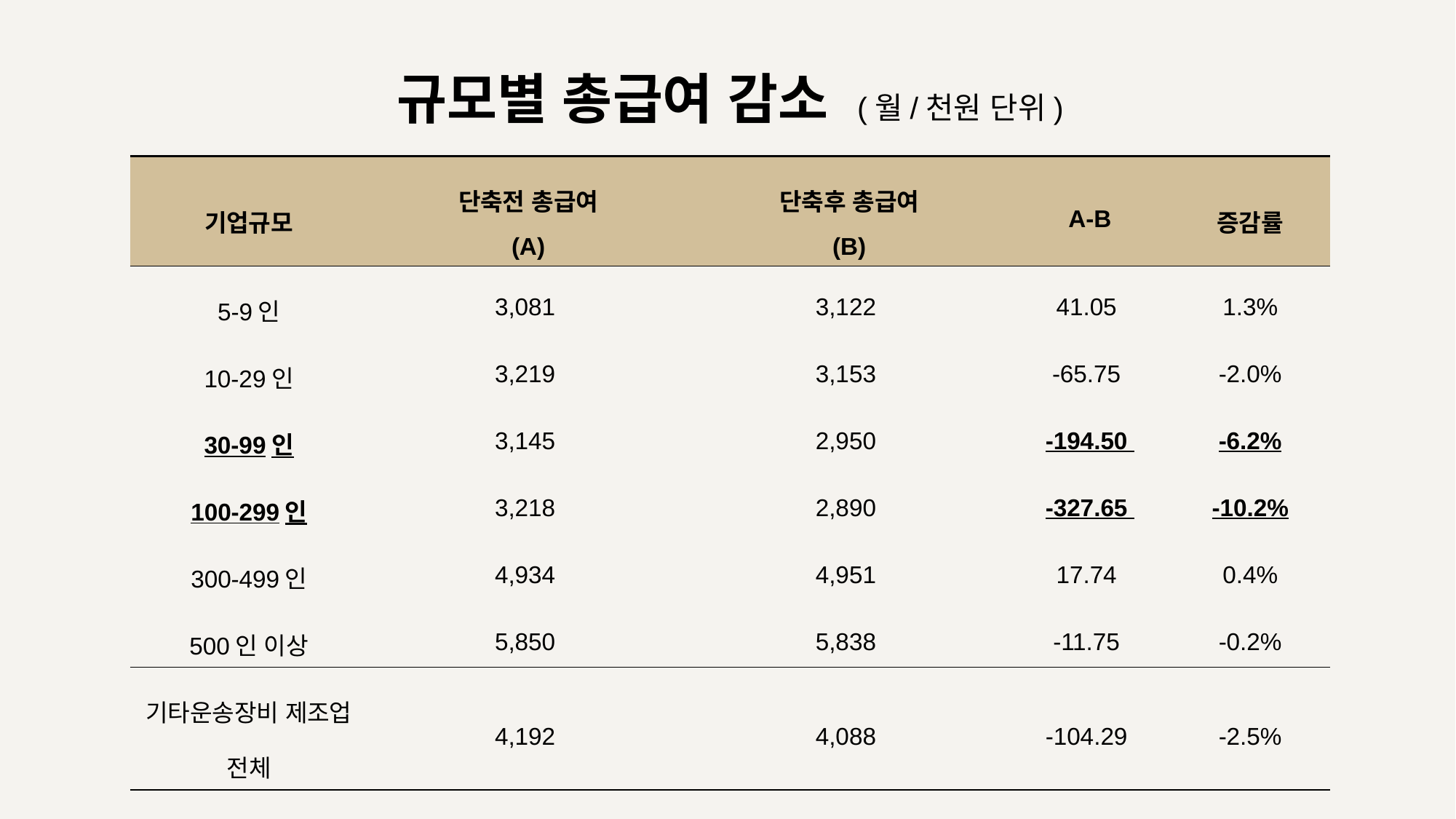

규모별 총급여 감소 (월/천원 단위)
| 기업규모 | 단축전 총급여 (A) | 단축후 총급여 (B) | A-B | 증감률 |
| --- | --- | --- | --- | --- |
| 5-9인 | 3,081 | 3,122 | 41.05 | 1.3% |
| 10-29인 | 3,219 | 3,153 | -65.75 | -2.0% |
| 30-99인 | 3,145 | 2,950 | -194.50 | -6.2% |
| 100-299인 | 3,218 | 2,890 | -327.65 | -10.2% |
| 300-499인 | 4,934 | 4,951 | 17.74 | 0.4% |
| 500인 이상 | 5,850 | 5,838 | -11.75 | -0.2% |
| 기타운송장비 제조업 전체 | 4,192 | 4,088 | -104.29 | -2.5% |